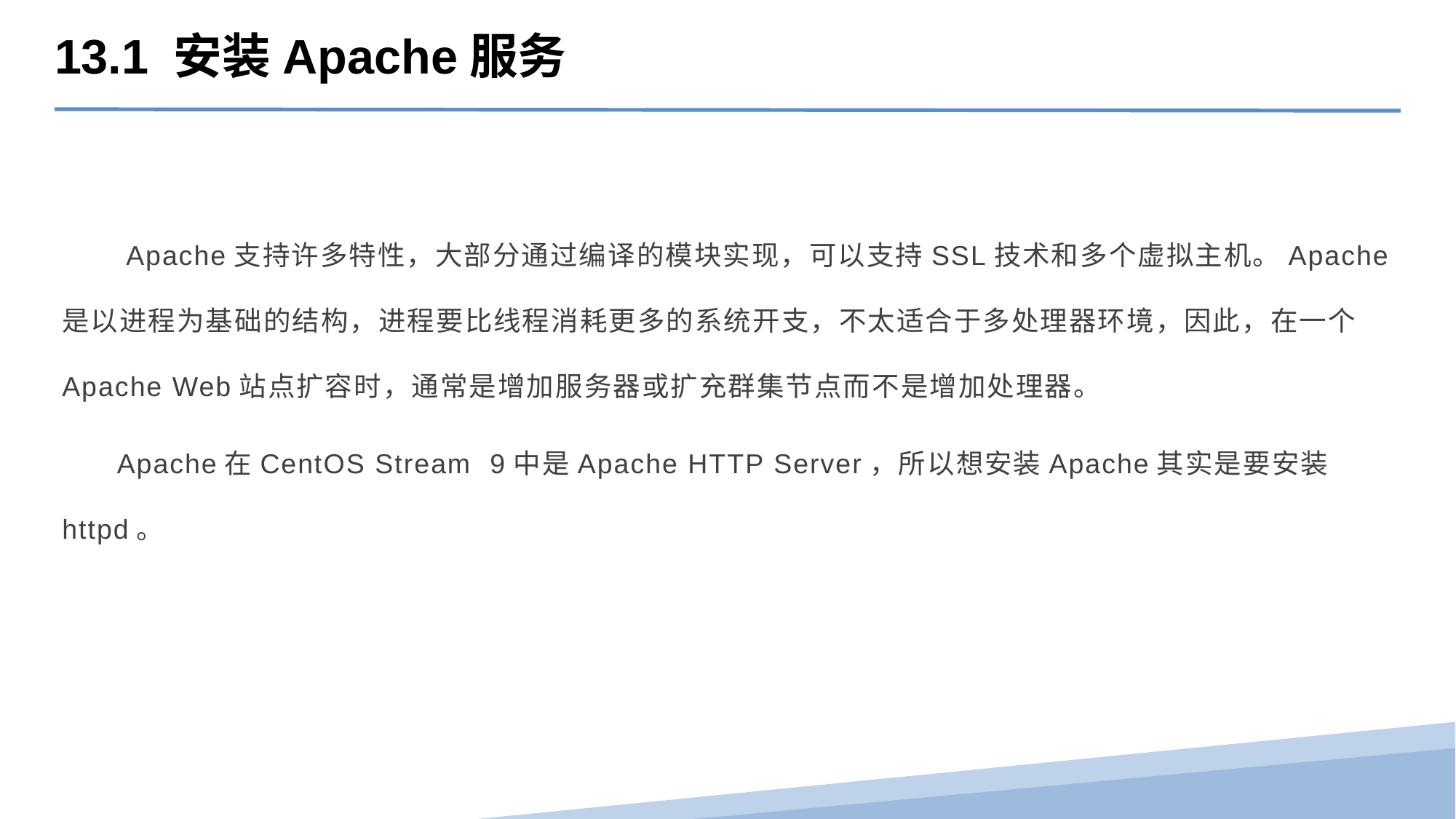

13.1 安装Apache服务
       Apache支持许多特性，大部分通过编译的模块实现，可以支持SSL技术和多个虚拟主机。Apache是以进程为基础的结构，进程要比线程消耗更多的系统开支，不太适合于多处理器环境，因此，在一个Apache Web站点扩容时，通常是增加服务器或扩充群集节点而不是增加处理器。
      Apache在CentOS Stream  9中是Apache HTTP Server，所以想安装Apache其实是要安装httpd。